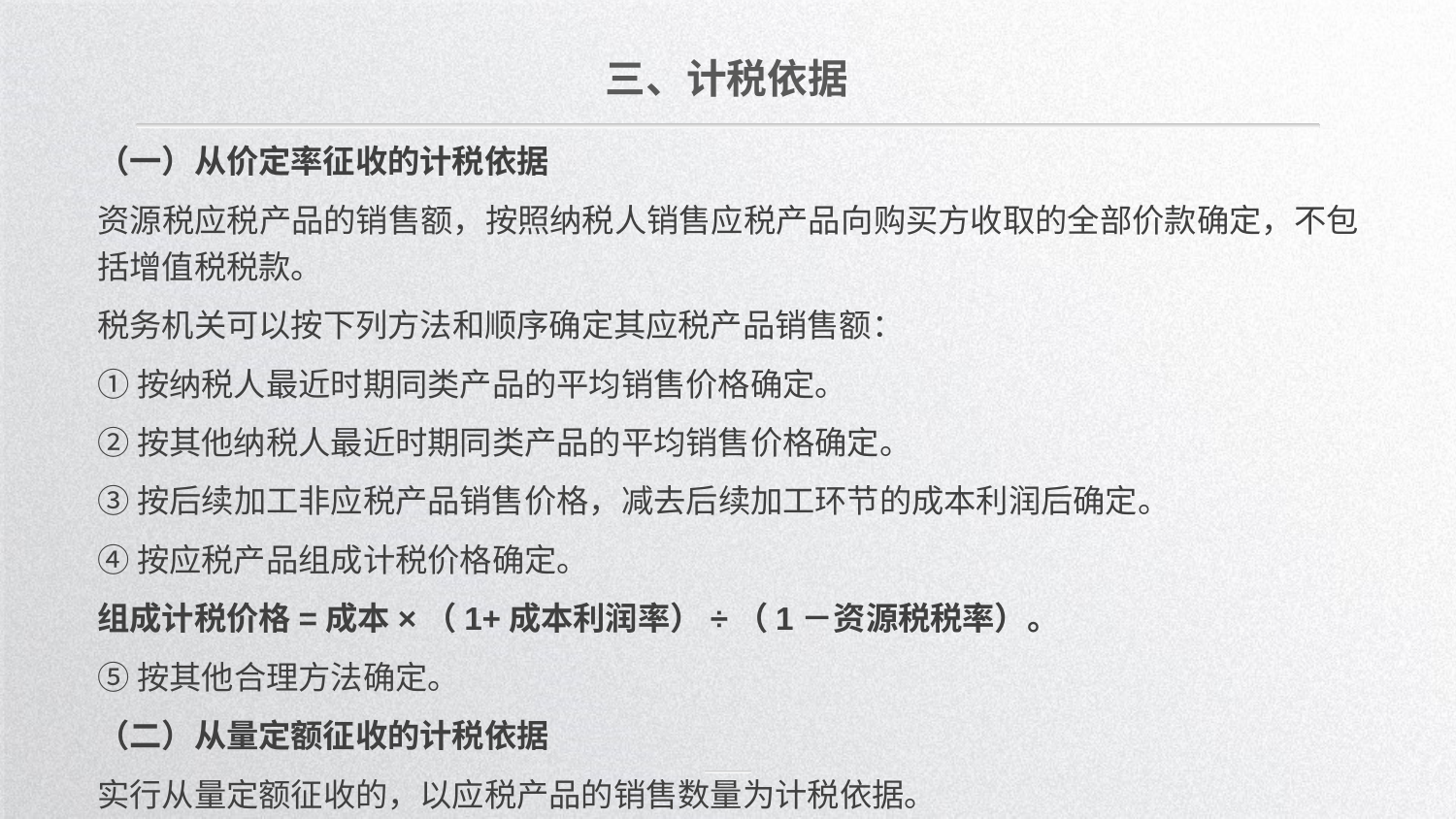

三、计税依据
（一）从价定率征收的计税依据
资源税应税产品的销售额，按照纳税人销售应税产品向购买方收取的全部价款确定，不包括增值税税款。
税务机关可以按下列方法和顺序确定其应税产品销售额：
①按纳税人最近时期同类产品的平均销售价格确定。
②按其他纳税人最近时期同类产品的平均销售价格确定。
③按后续加工非应税产品销售价格，减去后续加工环节的成本利润后确定。
④按应税产品组成计税价格确定。
组成计税价格=成本×（1+成本利润率）÷（1－资源税税率）。
⑤按其他合理方法确定。
（二）从量定额征收的计税依据
实行从量定额征收的，以应税产品的销售数量为计税依据。